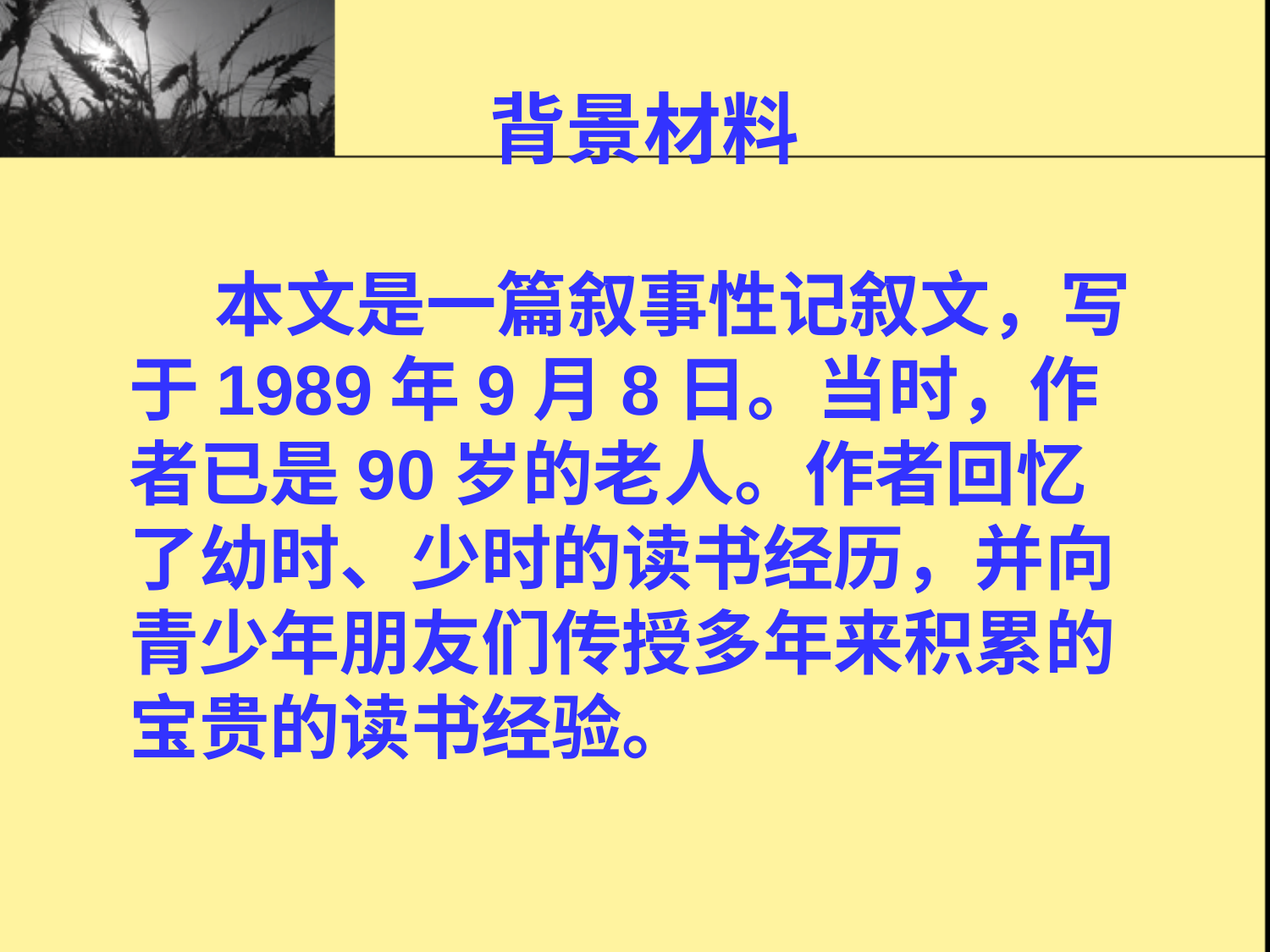

背景材料
     本文是一篇叙事性记叙文，写于1989年9月8日。当时，作者已是90岁的老人。作者回忆了幼时、少时的读书经历，并向青少年朋友们传授多年来积累的宝贵的读书经验。